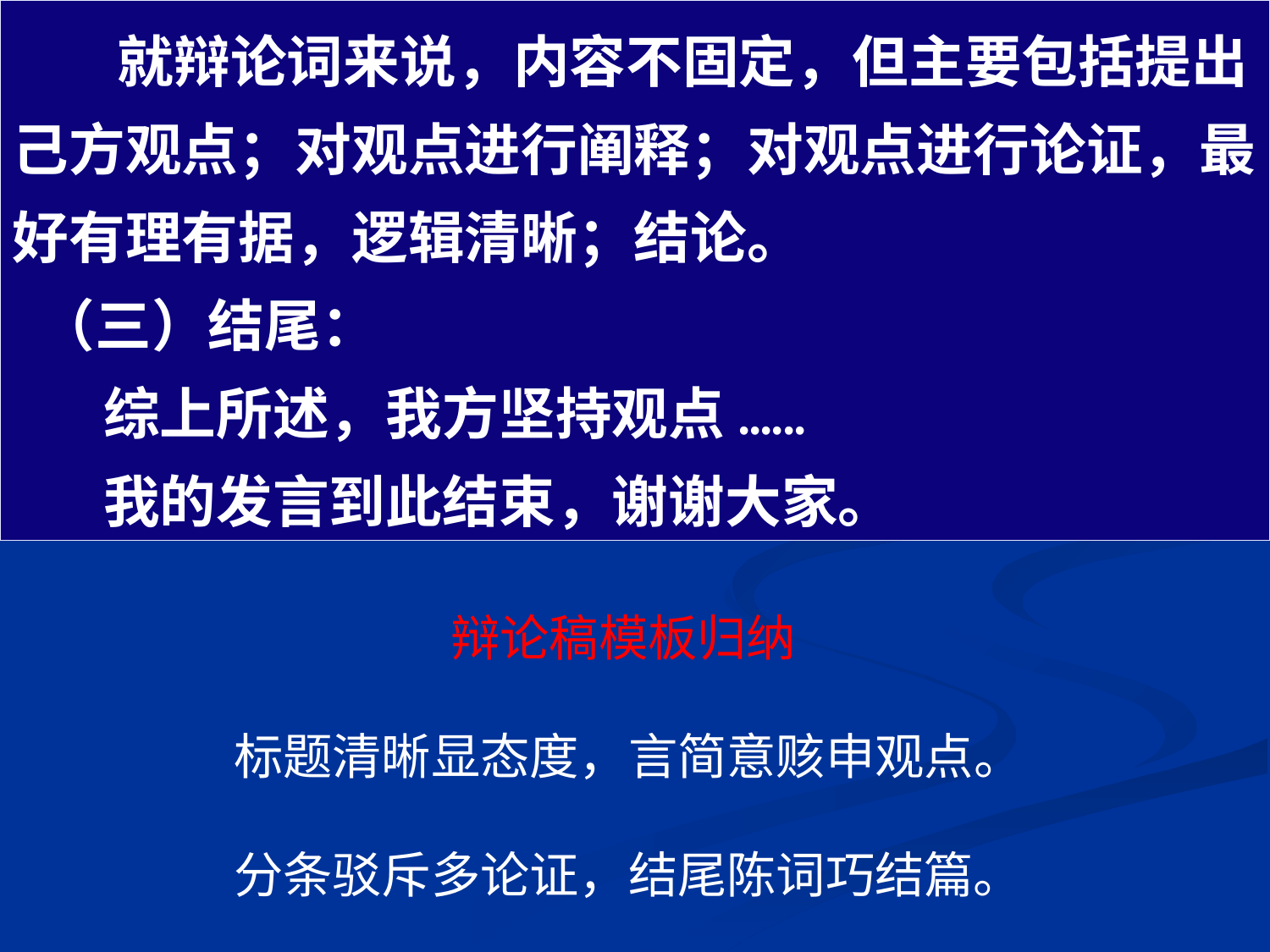

就辩论词来说，内容不固定，但主要包括提出己方观点；对观点进行阐释；对观点进行论证，最好有理有据，逻辑清晰；结论。
 （三）结尾：
      综上所述，我方坚持观点......
      我的发言到此结束，谢谢大家。

辩论稿模板归纳

标题清晰显态度，言简意赅申观点。

分条驳斥多论证，结尾陈词巧结篇。